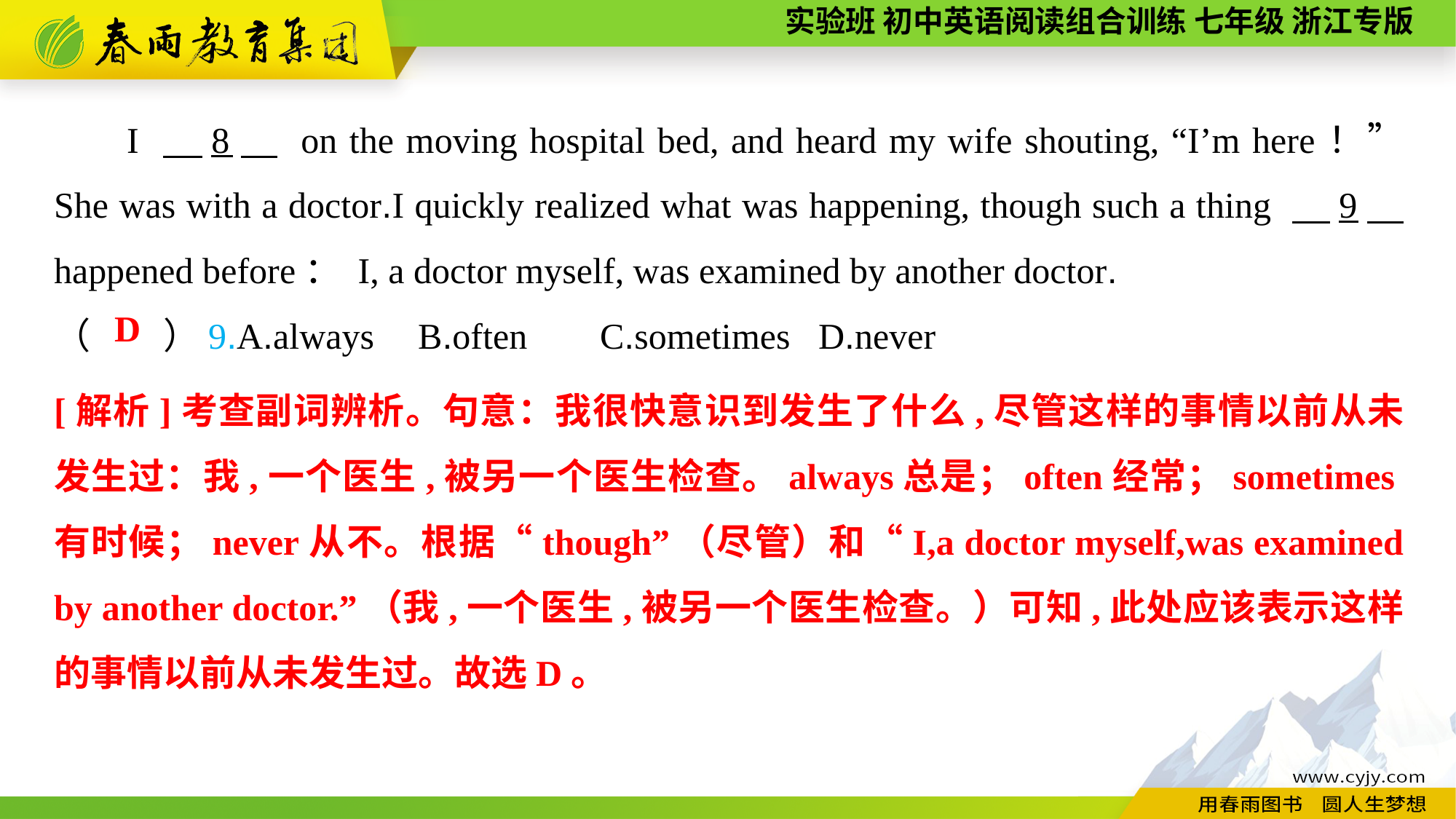

I 　8　 on the moving hospital bed, and heard my wife shouting, “I’m here！” She was with a doctor.I quickly realized what was happening, though such a thing 　9　 happened before： I, a doctor myself, was examined by another doctor.
（　　）9.A.always	    B.often	C.sometimes	D.never
D
[解析]考查副词辨析。句意：我很快意识到发生了什么,尽管这样的事情以前从未发生过：我,一个医生,被另一个医生检查。always总是；often经常；sometimes有时候；never从不。根据“though”（尽管）和“I,a doctor myself,was examined by another doctor.”（我,一个医生,被另一个医生检查。）可知,此处应该表示这样的事情以前从未发生过。故选D。